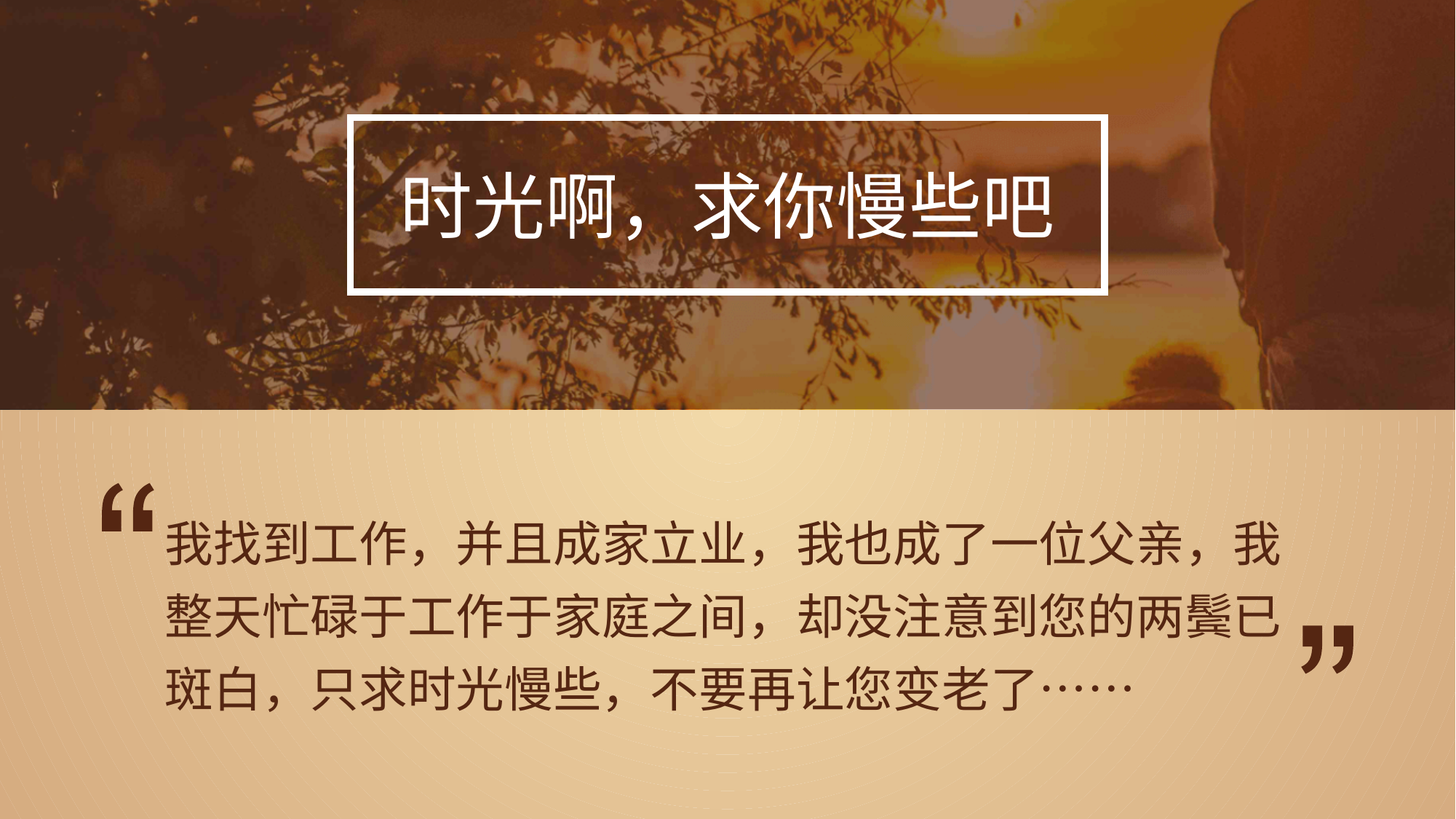

时光啊，求你慢些吧

我找到工作，并且成家立业，我也成了一位父亲，我整天忙碌于工作于家庭之间，却没注意到您的两鬓已斑白，只求时光慢些，不要再让您变老了……